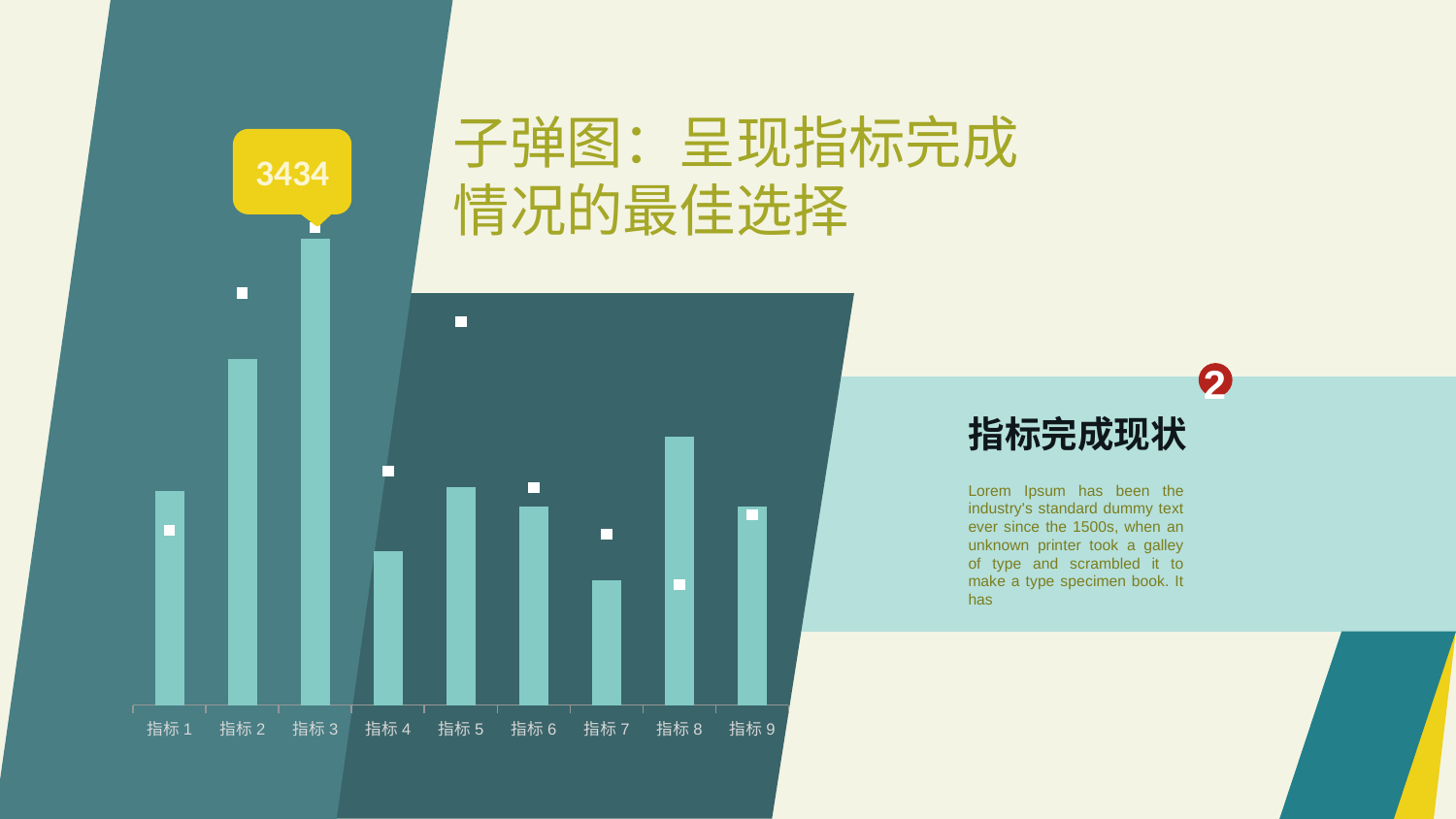

子弹图：呈现指标完成情况的最佳选择
3434

### Chart

| Category | 实现值 | 目标值 |
|---|---|---|
| 指标1 | 55.0 | 45.0 |
| 指标2 | 89.0 | 106.1 |
| 指标3 | 120.0 | 123.0 |
| 指标4 | 39.733080447703095 | 60.26691955229689 |
| 指标5 | 56.0 | 98.70108027329425 |
| 指标6 | 51.0 | 56.0 |
| 指标7 | 32.0 | 44.0 |
| 指标8 | 69.0091259361094 | 30.990874063890654 |
| 指标9 | 51.0 | 49.0 |

2

指标完成现状
Lorem Ipsum has been the industry's standard dummy text ever since the 1500s, when an unknown printer took a galley of type and scrambled it to make a type specimen book. It has